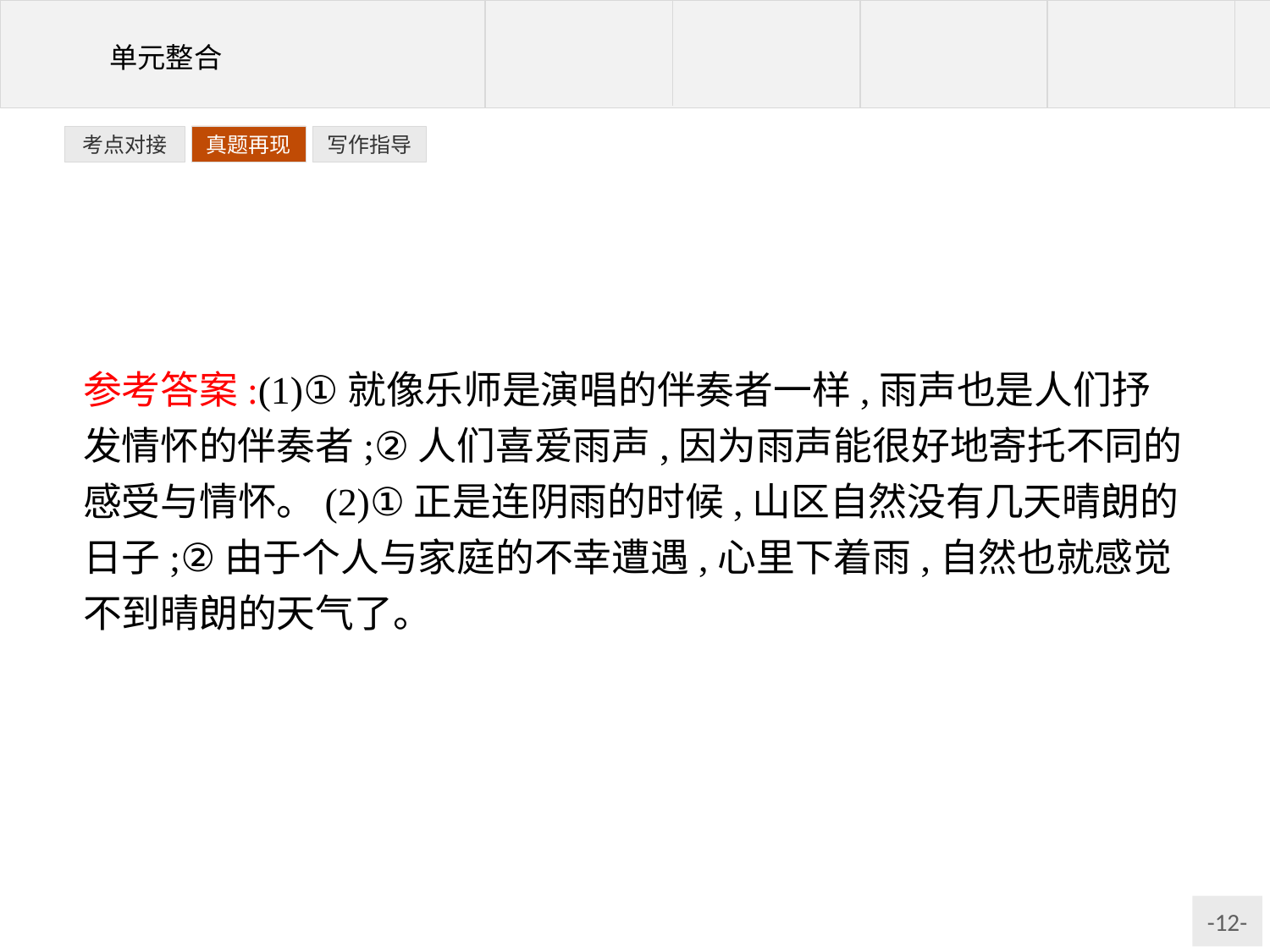

写作指导
考点对接
真题再现
参考答案:(1)①就像乐师是演唱的伴奏者一样,雨声也是人们抒发情怀的伴奏者;②人们喜爱雨声,因为雨声能很好地寄托不同的感受与情怀。(2)①正是连阴雨的时候,山区自然没有几天晴朗的日子;②由于个人与家庭的不幸遭遇,心里下着雨,自然也就感觉不到晴朗的天气了。